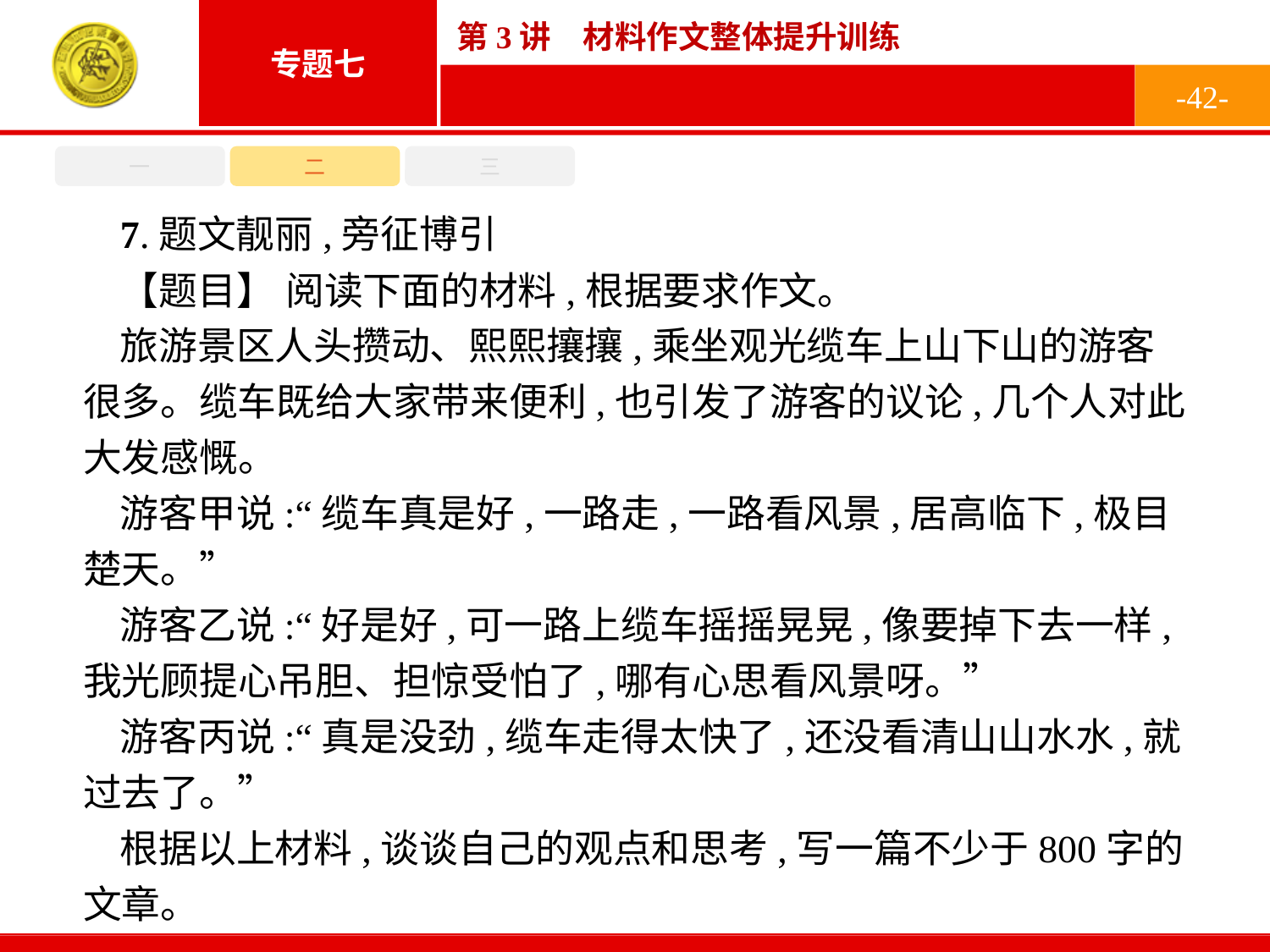

-42-
一
二
三
7.题文靓丽,旁征博引
【题目】 阅读下面的材料,根据要求作文。
旅游景区人头攒动、熙熙攘攘,乘坐观光缆车上山下山的游客很多。缆车既给大家带来便利,也引发了游客的议论,几个人对此大发感慨。
游客甲说:“缆车真是好,一路走,一路看风景,居高临下,极目楚天。”
游客乙说:“好是好,可一路上缆车摇摇晃晃,像要掉下去一样,我光顾提心吊胆、担惊受怕了,哪有心思看风景呀。”
游客丙说:“真是没劲,缆车走得太快了,还没看清山山水水,就过去了。”
根据以上材料,谈谈自己的观点和思考,写一篇不少于800字的文章。